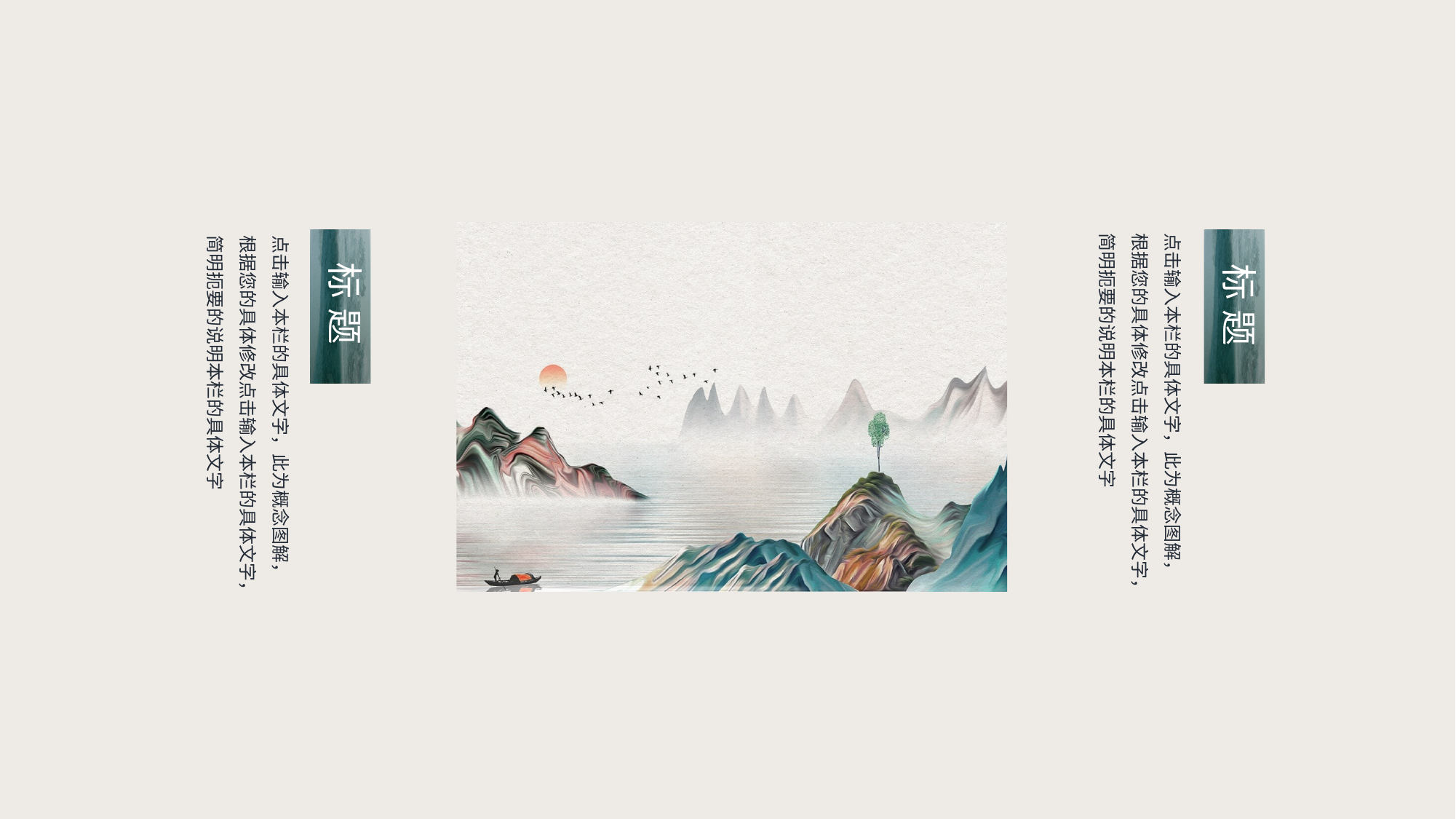

点击输入本栏的具体文字，此为概念图解，根据您的具体修改点击输入本栏的具体文字，简明扼要的说明本栏的具体文字
点击输入本栏的具体文字，此为概念图解，根据您的具体修改点击输入本栏的具体文字，简明扼要的说明本栏的具体文字
标题
标题